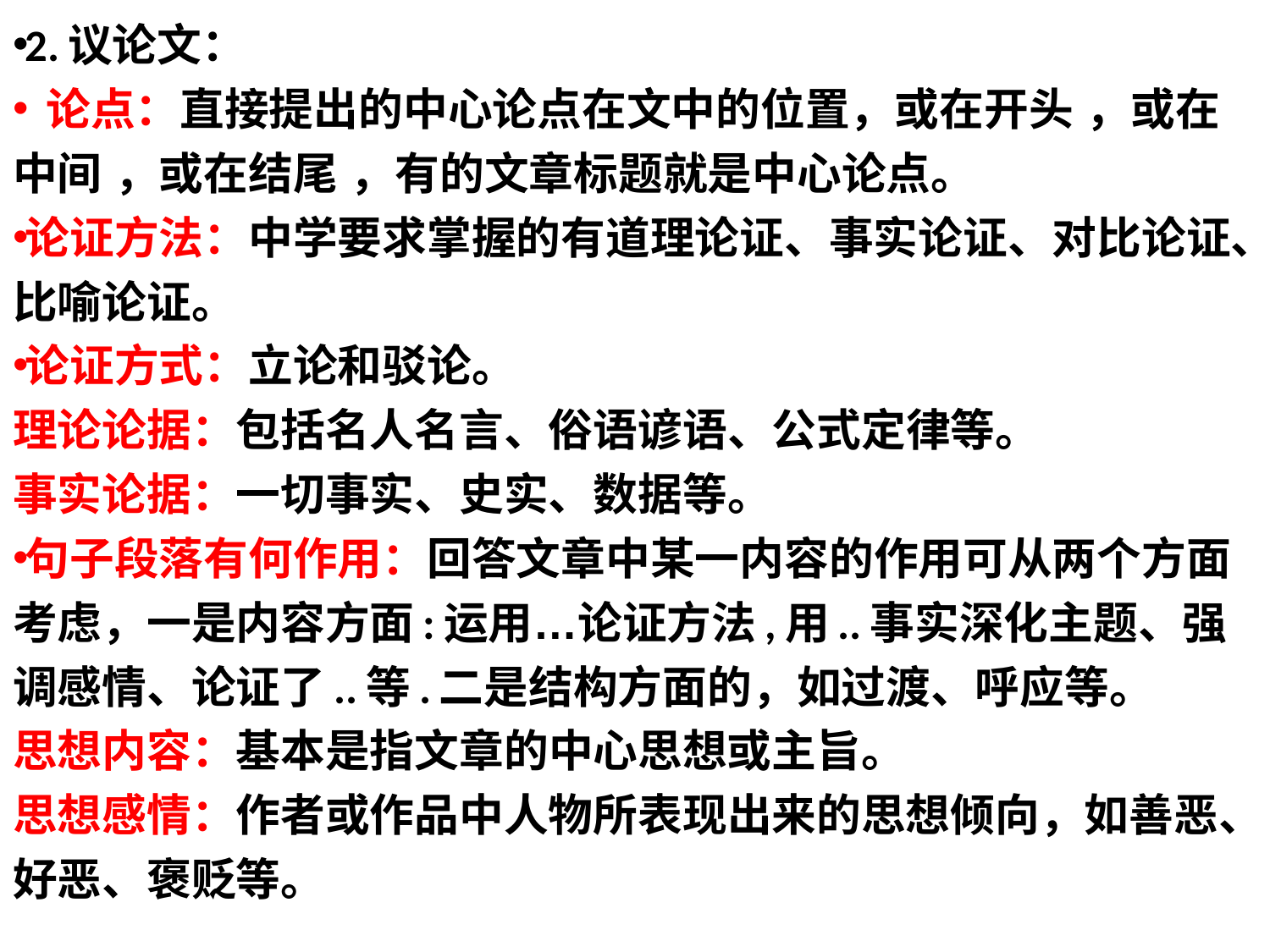

2.议论文：
 论点：直接提出的中心论点在文中的位置，或在开头 ，或在中间 ，或在结尾 ，有的文章标题就是中心论点。
论证方法：中学要求掌握的有道理论证、事实论证、对比论证、比喻论证。
论证方式：立论和驳论。
理论论据：包括名人名言、俗语谚语、公式定律等。
事实论据：一切事实、史实、数据等。
句子段落有何作用：回答文章中某一内容的作用可从两个方面考虑，一是内容方面:运用…论证方法,用..事实深化主题、强调感情、论证了..等.二是结构方面的，如过渡、呼应等。　　
思想内容：基本是指文章的中心思想或主旨。
思想感情：作者或作品中人物所表现出来的思想倾向，如善恶、好恶、褒贬等。

#